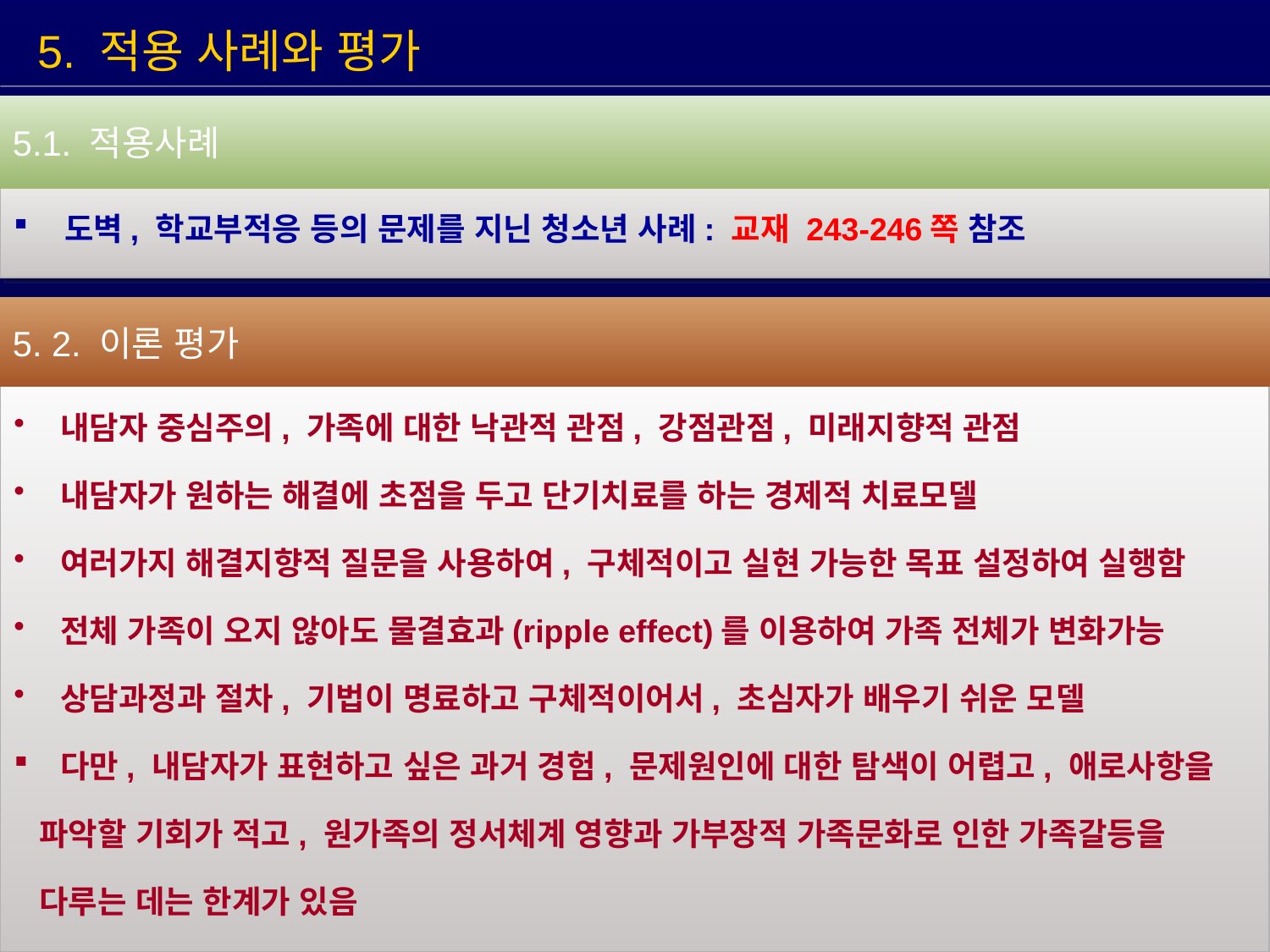

5. 적용 사례와 평가

5.1. 적용사례

  도벽, 학교부적응 등의 문제를 지닌 청소년 사례: 교재 243-246쪽 참조
5. 2. 이론 평가
 내담자 중심주의, 가족에 대한 낙관적 관점, 강점관점, 미래지향적 관점
 내담자가 원하는 해결에 초점을 두고 단기치료를 하는 경제적 치료모델
 여러가지 해결지향적 질문을 사용하여, 구체적이고 실현 가능한 목표 설정하여 실행함
 전체 가족이 오지 않아도 물결효과(ripple effect)를 이용하여 가족 전체가 변화가능
 상담과정과 절차, 기법이 명료하고 구체적이어서, 초심자가 배우기 쉬운 모델
 다만, 내담자가 표현하고 싶은 과거 경험, 문제원인에 대한 탐색이 어렵고, 애로사항을
  파악할 기회가 적고, 원가족의 정서체계 영향과 가부장적 가족문화로 인한 가족갈등을
  다루는 데는 한계가 있음